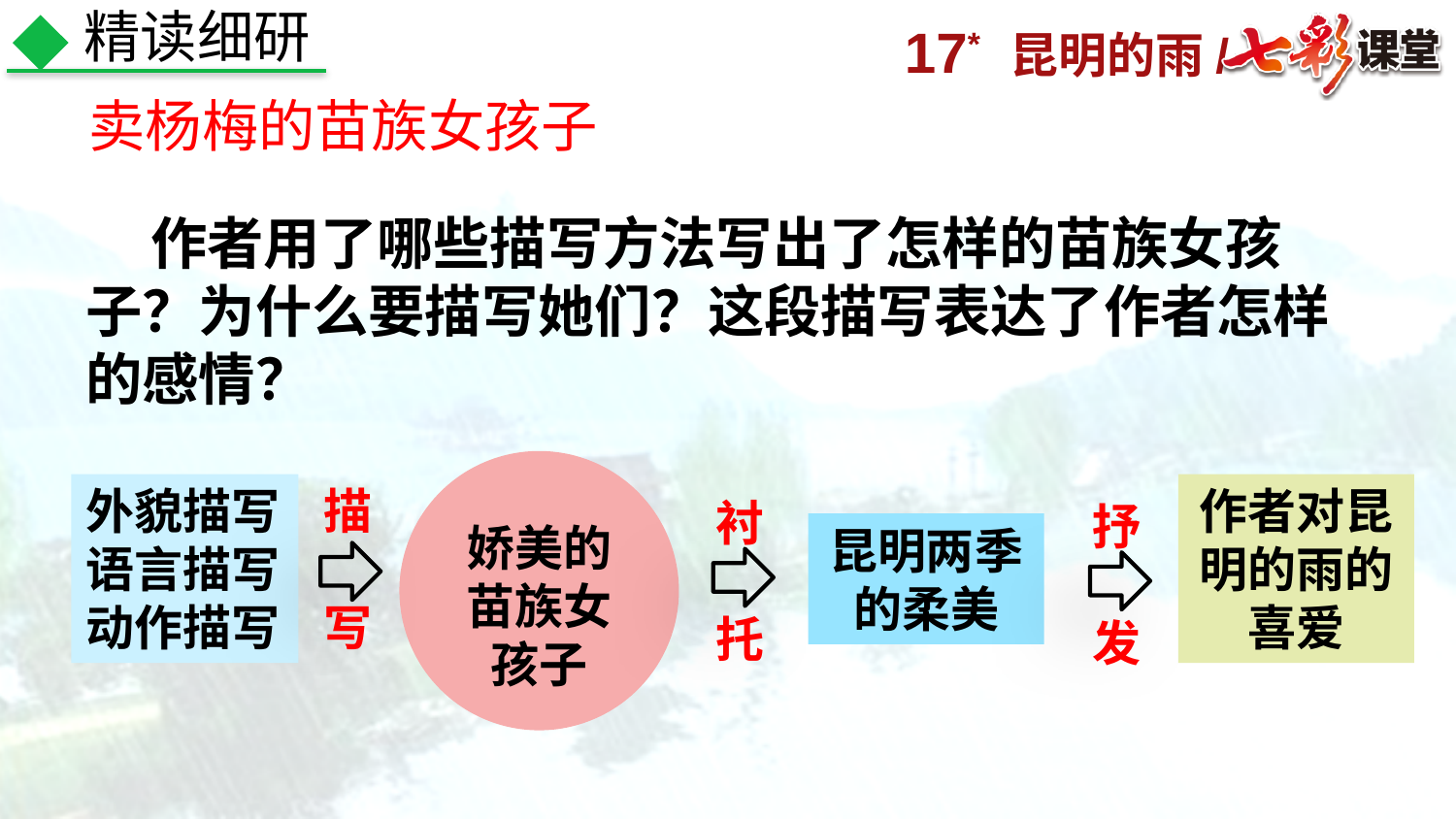

精读细研

卖杨梅的苗族女孩子
    作者用了哪些描写方法写出了怎样的苗族女孩子？为什么要描写她们？这段描写表达了作者怎样的感情？

娇美的苗族女孩子
外貌描写
语言描写
动作描写
描

写

作者对昆明的雨的喜爱
衬

托

抒

发

昆明两季的柔美